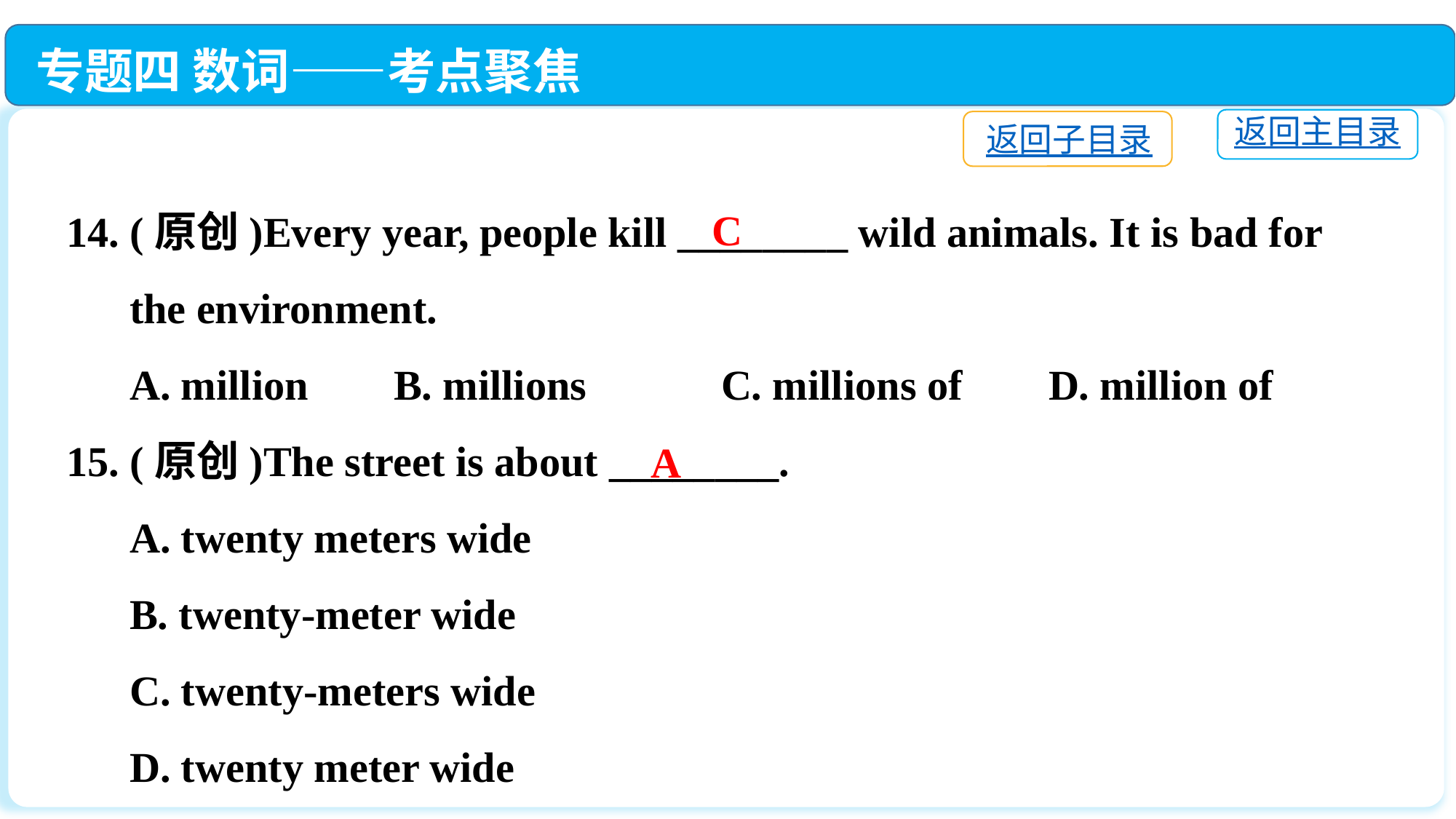

专题四 数词——考点聚焦

返回主目录

返回子目录
14. (原创)Every year, people kill ________ wild animals. It is bad for
      the environment.
      A. million	B. millions		C. millions of　	D. million of
15. (原创)The street is about ________.
      A. twenty meters wide
      B. twenty-meter wide
      C. twenty-meters wide
      D. twenty meter wide
C
A